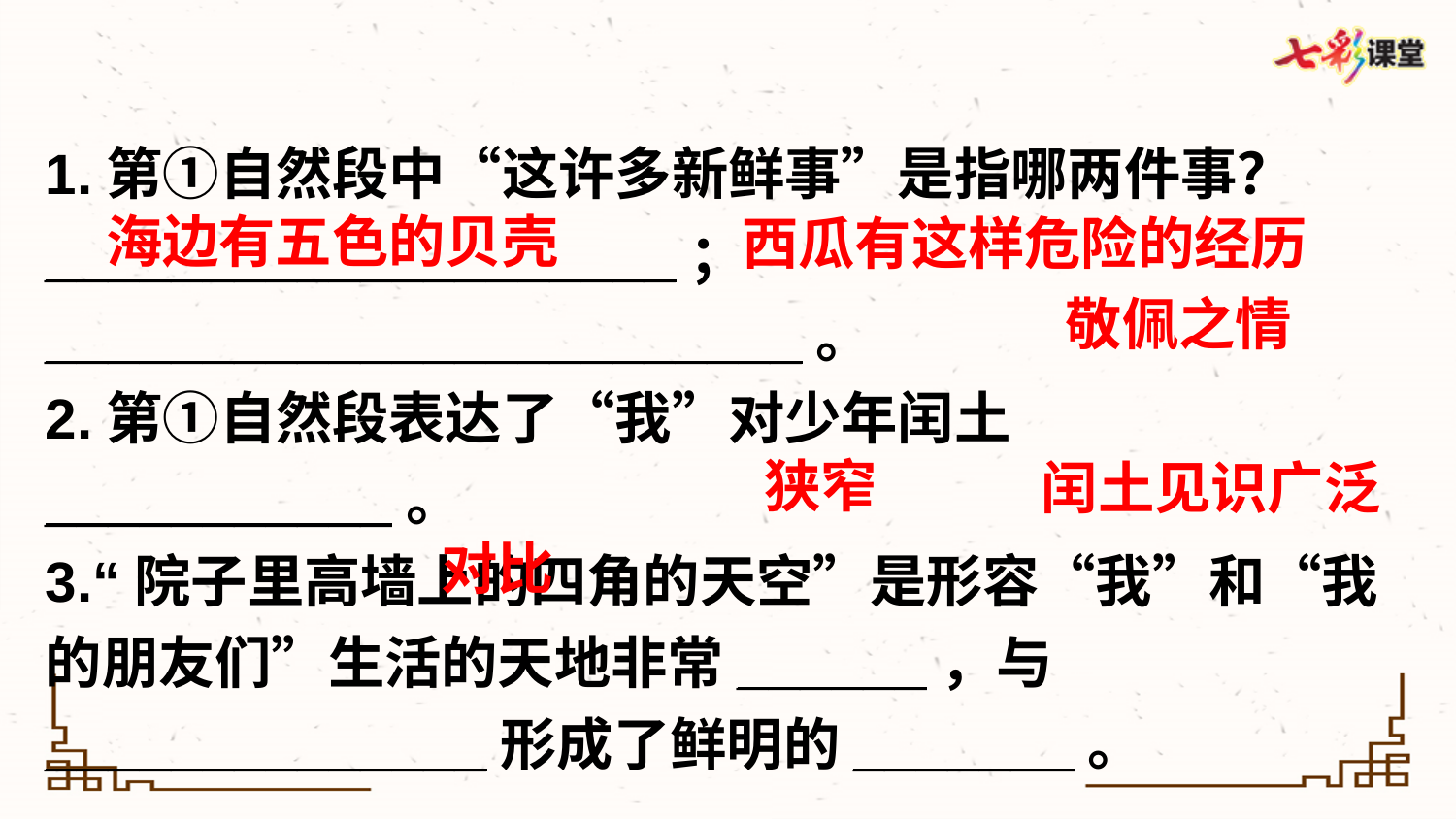

1.第①自然段中“这许多新鲜事”是指哪两件事？
____________________；________________________。
2.第①自然段表达了“我”对少年闰土___________。
3.“院子里高墙上的四角的天空”是形容“我”和“我的朋友们”生活的天地非常______，与______________形成了鲜明的_______。
海边有五色的贝壳
西瓜有这样危险的经历
敬佩之情
狭窄
闰土见识广泛
对比